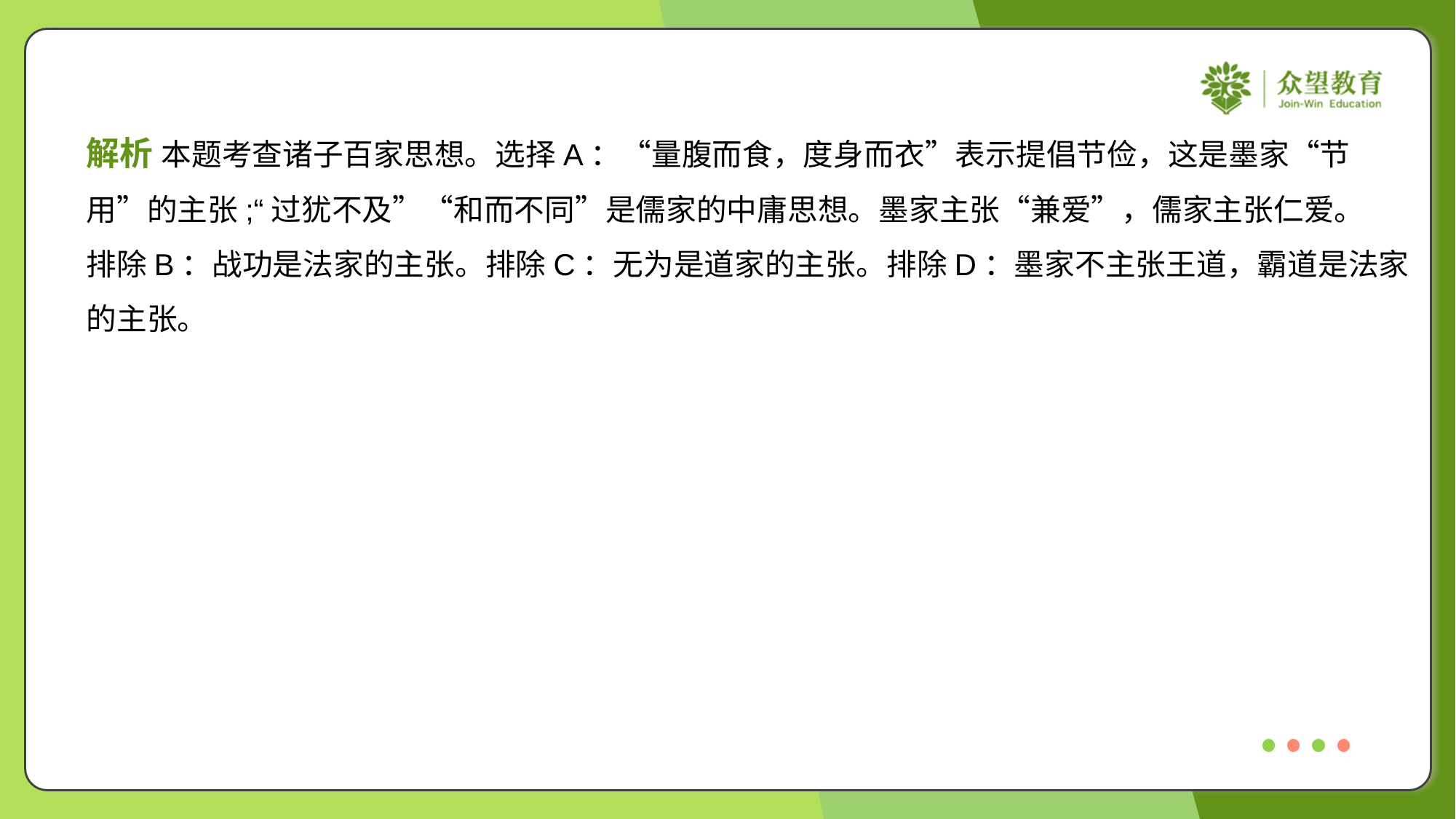

解析 本题考查诸子百家思想。选择A：“量腹而食，度身而衣”表示提倡节俭，这是墨家“节
用”的主张;“过犹不及”“和而不同”是儒家的中庸思想。墨家主张“兼爱”，儒家主张仁爱。
排除B：战功是法家的主张。排除C：无为是道家的主张。排除D：墨家不主张王道，霸道是法家
的主张。